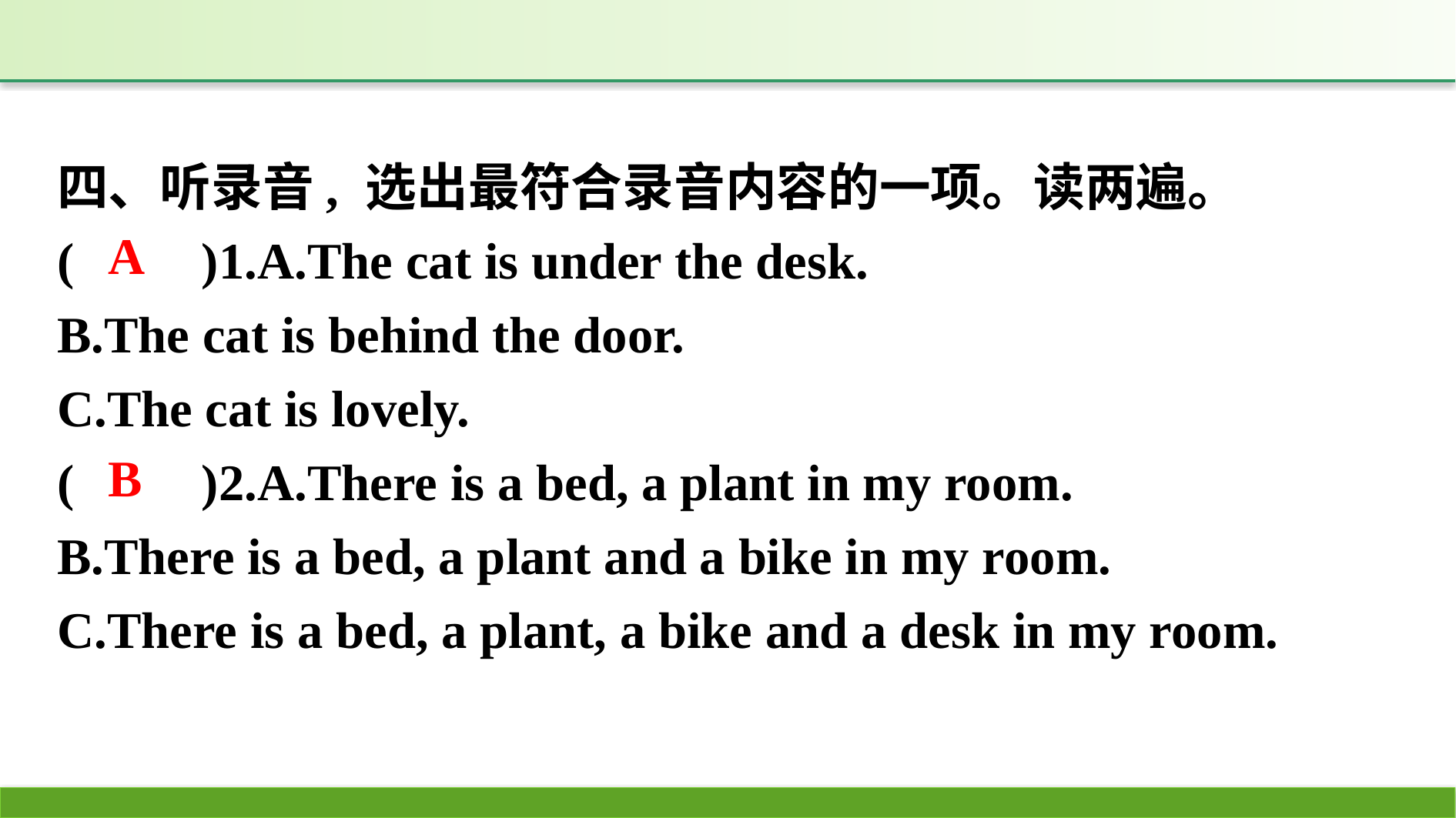

四、听录音, 选出最符合录音内容的一项。读两遍。
(　　)1.A.The cat is under the desk.
B.The cat is behind the door.
C.The cat is lovely.
(　　)2.A.There is a bed, a plant in my room.
B.There is a bed, a plant and a bike in my room.
C.There is a bed, a plant, a bike and a desk in my room.
A
B